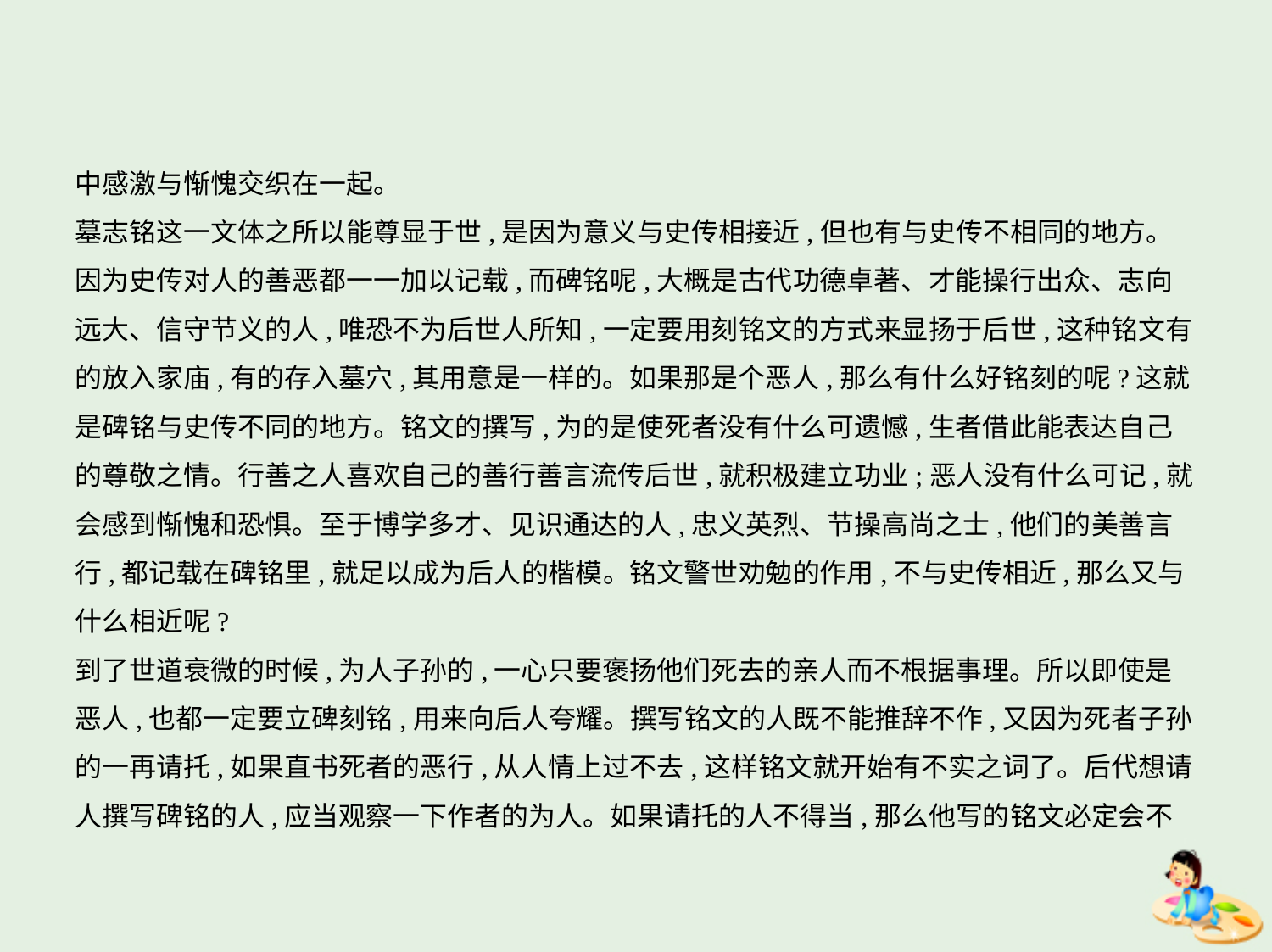

中感激与惭愧交织在一起。
墓志铭这一文体之所以能尊显于世,是因为意义与史传相接近,但也有与史传不相同的地方。
因为史传对人的善恶都一一加以记载,而碑铭呢,大概是古代功德卓著、才能操行出众、志向
远大、信守节义的人,唯恐不为后世人所知,一定要用刻铭文的方式来显扬于后世,这种铭文有
的放入家庙,有的存入墓穴,其用意是一样的。如果那是个恶人,那么有什么好铭刻的呢?这就
是碑铭与史传不同的地方。铭文的撰写,为的是使死者没有什么可遗憾,生者借此能表达自己
的尊敬之情。行善之人喜欢自己的善行善言流传后世,就积极建立功业;恶人没有什么可记,就
会感到惭愧和恐惧。至于博学多才、见识通达的人,忠义英烈、节操高尚之士,他们的美善言
行,都记载在碑铭里,就足以成为后人的楷模。铭文警世劝勉的作用,不与史传相近,那么又与
什么相近呢?
到了世道衰微的时候,为人子孙的,一心只要褒扬他们死去的亲人而不根据事理。所以即使是
恶人,也都一定要立碑刻铭,用来向后人夸耀。撰写铭文的人既不能推辞不作,又因为死者子孙
的一再请托,如果直书死者的恶行,从人情上过不去,这样铭文就开始有不实之词了。后代想请
人撰写碑铭的人,应当观察一下作者的为人。如果请托的人不得当,那么他写的铭文必定会不